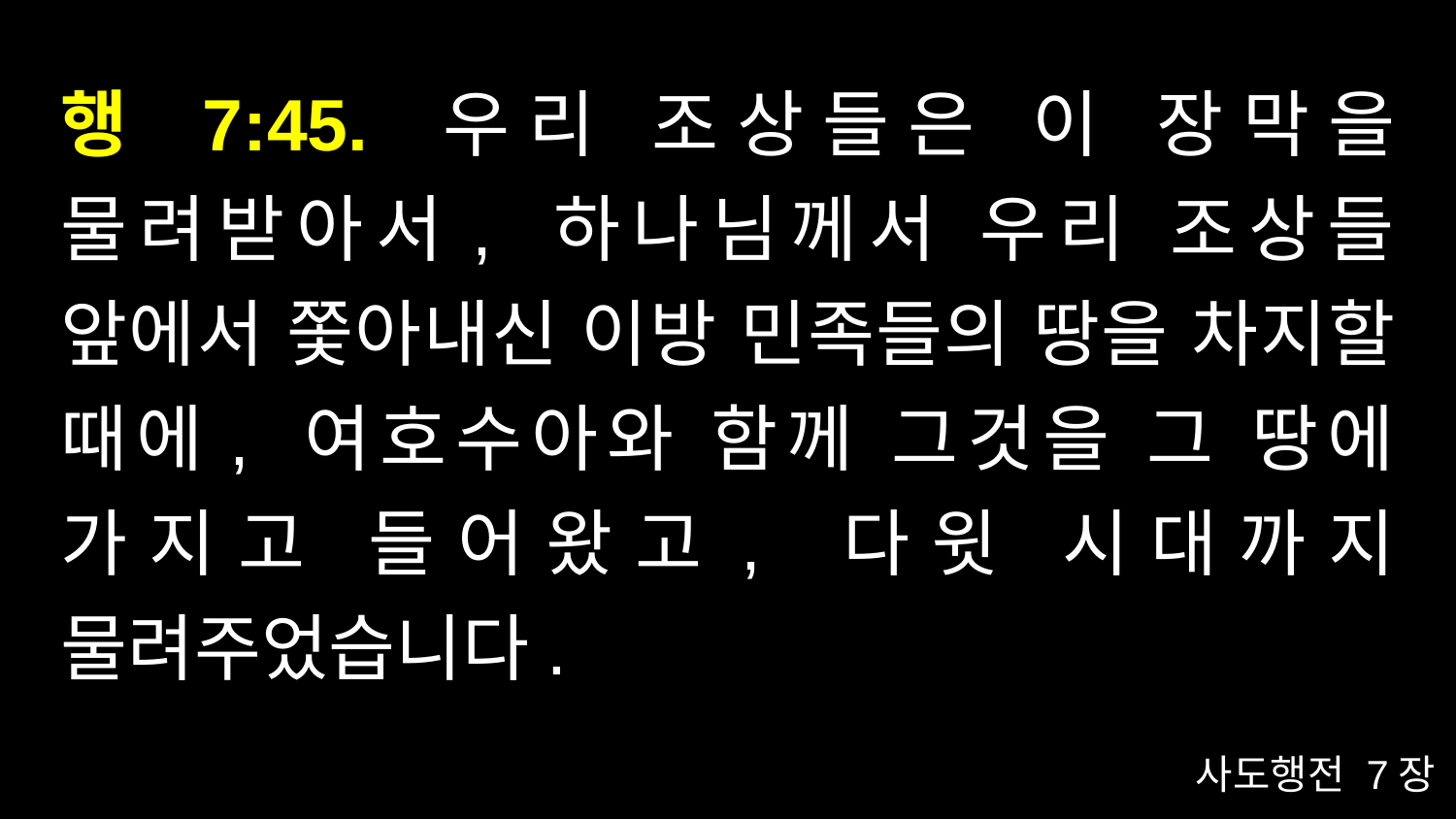

# 행 7:45. 우리 조상들은 이 장막을 물려받아서, 하나님께서 우리 조상들 앞에서 쫓아내신 이방 민족들의 땅을 차지할 때에, 여호수아와 함께 그것을 그 땅에 가지고 들어왔고, 다윗 시대까지 물려주었습니다.
사도행전 7장